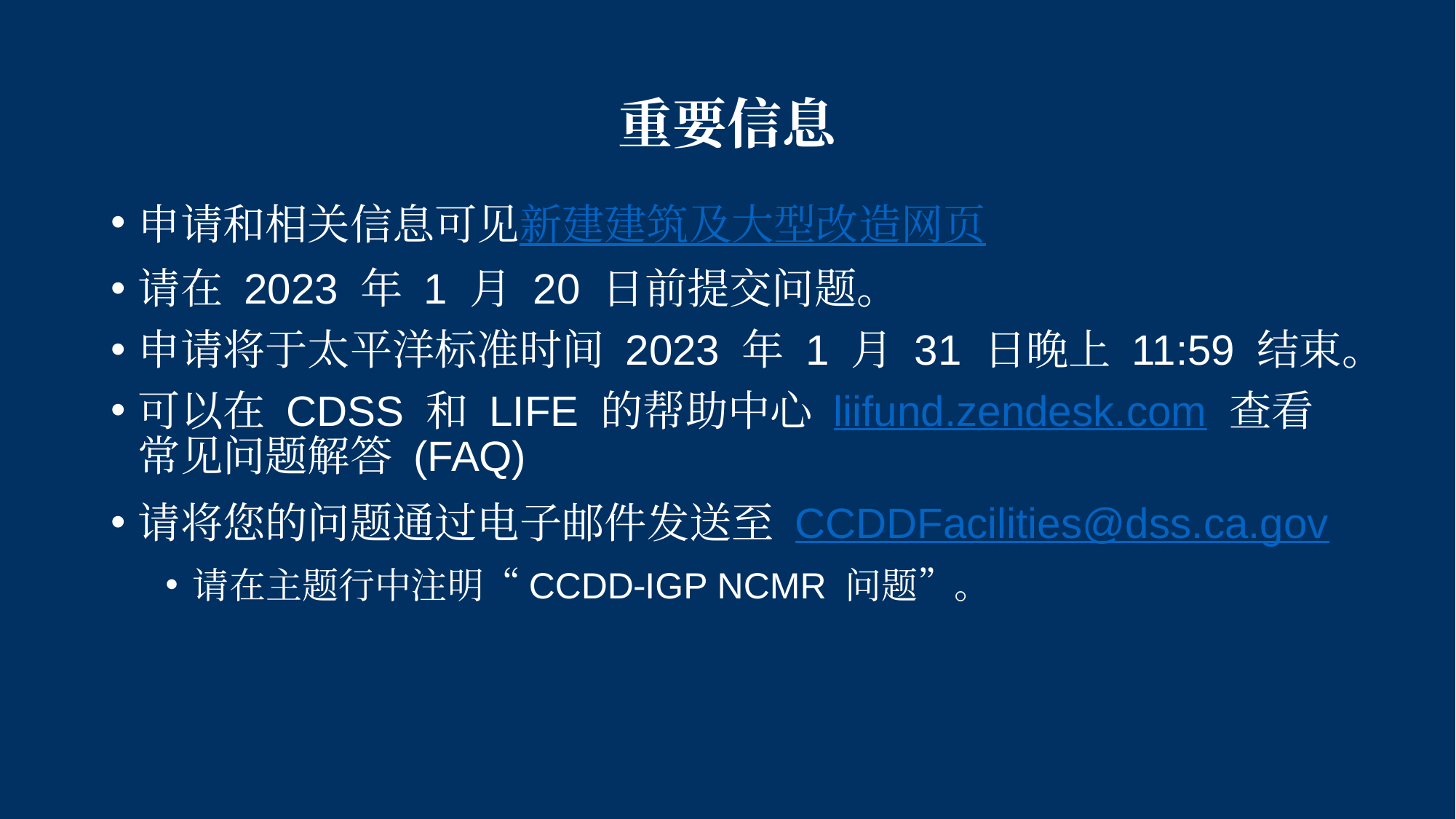

# 重要信息
申请和相关信息可见新建建筑及大型改造网页
请在 2023 年 1 月 20 日前提交问题。
申请将于太平洋标准时间 2023 年 1 月 31 日晚上 11:59 结束。
可以在 CDSS 和 LIFE 的帮助中心 liifund.zendesk.com 查看常见问题解答 (FAQ)
请将您的问题通过电子邮件发送至 CCDDFacilities@dss.ca.gov
请在主题行中注明“CCDD-IGP NCMR 问题”。